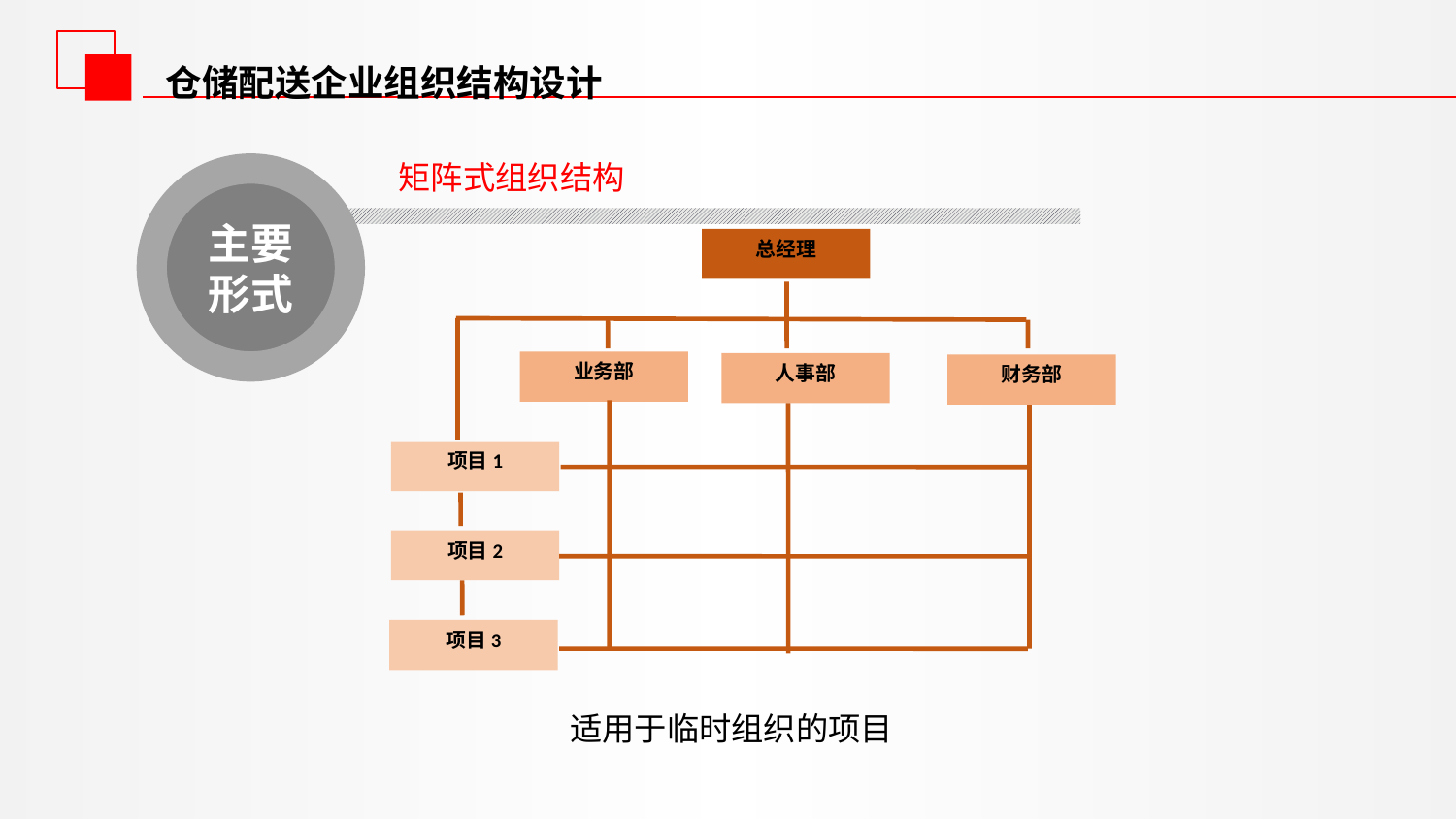

仓储配送企业组织结构设计
矩阵式组织结构
主要形式

总经理

业务部
人事部
财务部

项目1

项目2

项目3

适用于临时组织的项目